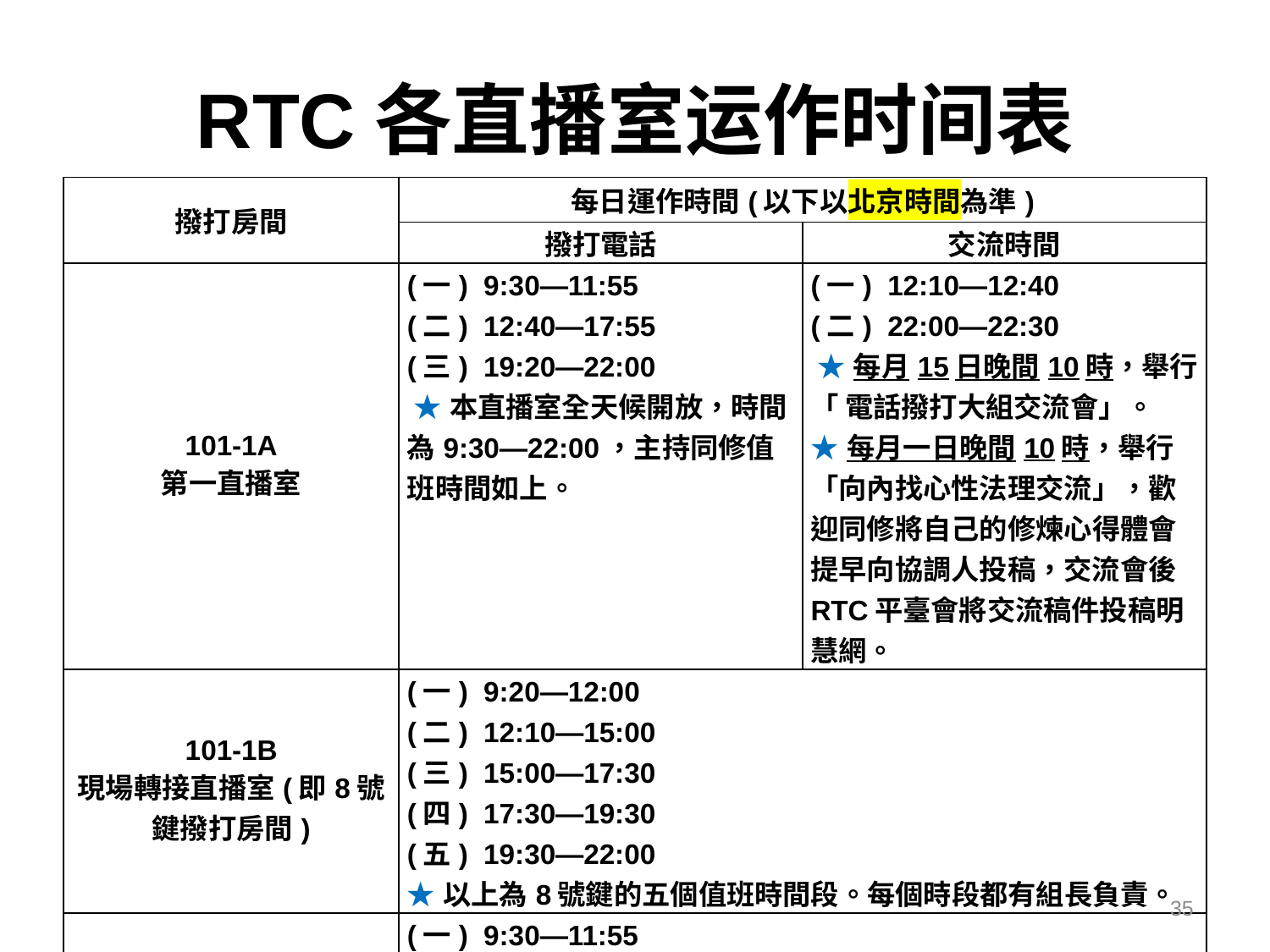

# RTC各直播室运作时间表
| 撥打房間 | 每日運作時間(以下以北京時間為準) |  |
| --- | --- | --- |
|  | 撥打電話 | 交流時間 |
| 101-1A 第一直播室 | (一)  9:30—11:55 (二)  12:40—17:55 (三)  19:20—22:00  ★本直播室全天候開放，時間為9:30—22:00，主持同修值班時間如上。 | (一)  12:10—12:40 (二)  22:00—22:30  ★每月15日晚間10時，舉行「 電話撥打大組交流會」。 ★每月一日晚間10時，舉行「向內找心性法理交流」，歡迎同修將自己的修煉心得體會提早向協調人投稿，交流會後RTC平臺會將交流稿件投稿明慧網。 |
| 101-1B 現場轉接直播室(即8號鍵撥打房間) | (一)  9:20—12:00 (二)  12:10—15:00 (三)  15:00—17:30 (四)  17:30—19:30 (五)  19:30—22:00 ★以上為8號鍵的五個值班時間段。每個時段都有組長負責。 |  |
| 104RTC重点讲真相直播室 | (一)  9:30—11:55 (二)  14:00—17:00 (三)  20:00—22:00 ★主持同修值班時間如上。 |  |
35